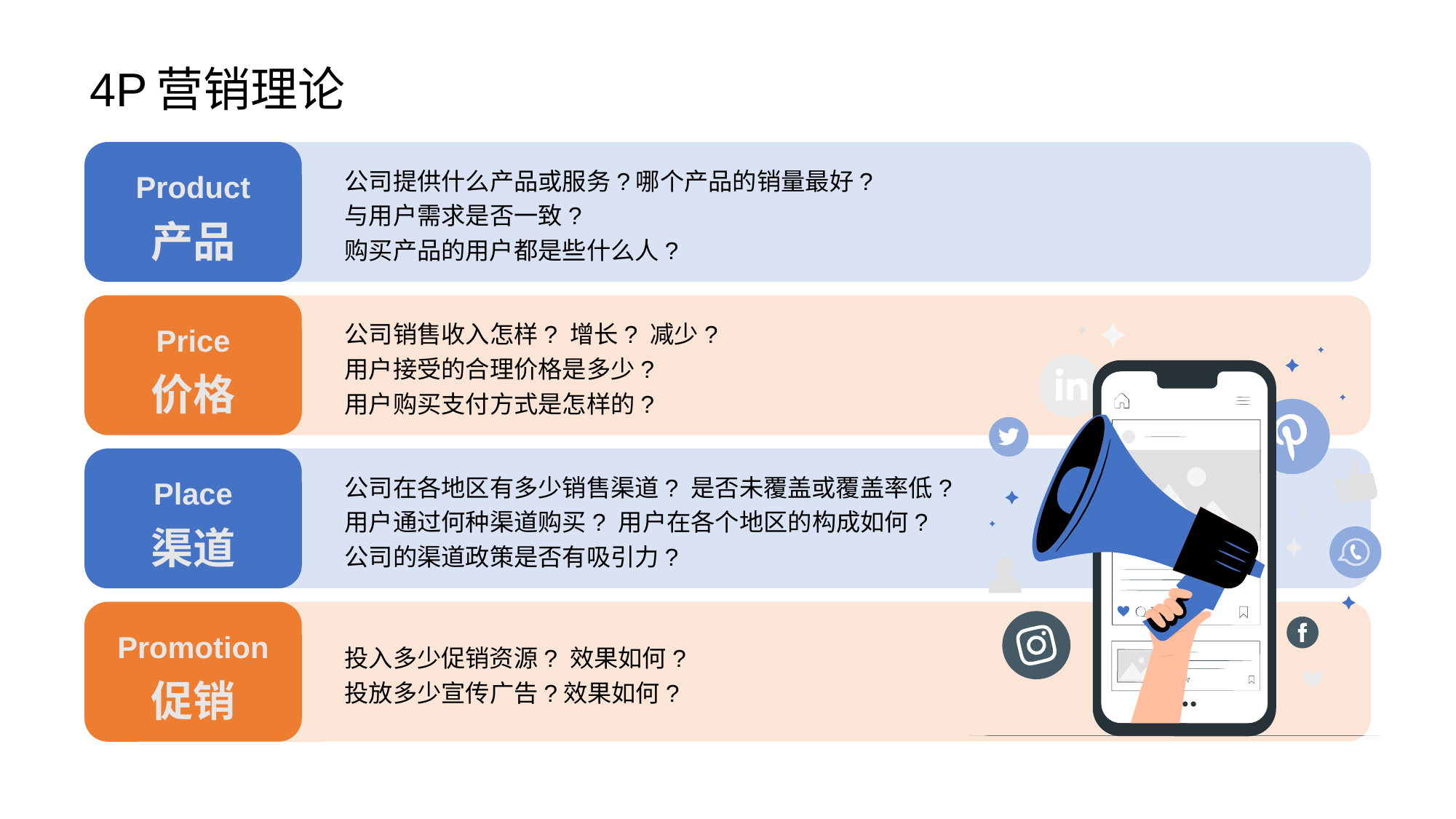

# 4P营销理论

公司提供什么产品或服务?哪个产品的销量最好?
与用户需求是否一致?
购买产品的用户都是些什么人?
Product
产品

公司销售收入怎样? 增长? 减少?
用户接受的合理价格是多少?
用户购买支付方式是怎样的?
Price
价格

公司在各地区有多少销售渠道? 是否未覆盖或覆盖率低?用户通过何种渠道购买? 用户在各个地区的构成如何?
公司的渠道政策是否有吸引力?
Place
渠道

Promotion
促销
投入多少促销资源? 效果如何?
投放多少宣传广告?效果如何?